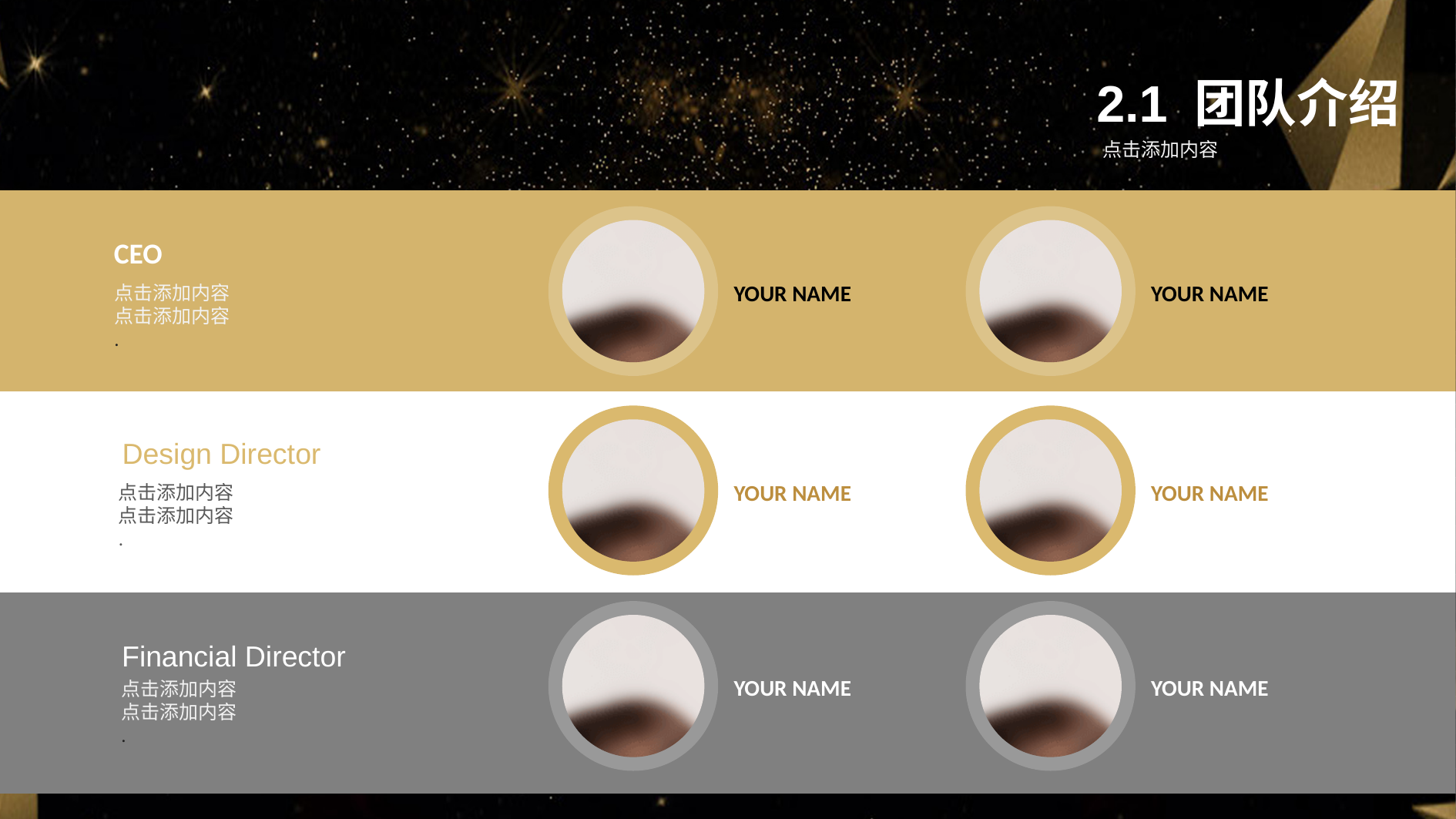

2.1 团队介绍
点击添加内容

CEO
YOUR NAME
YOUR NAME
点击添加内容
点击添加内容
.

Design Director
YOUR NAME
YOUR NAME
点击添加内容
点击添加内容
.

Financial Director
YOUR NAME
YOUR NAME
点击添加内容
点击添加内容
.